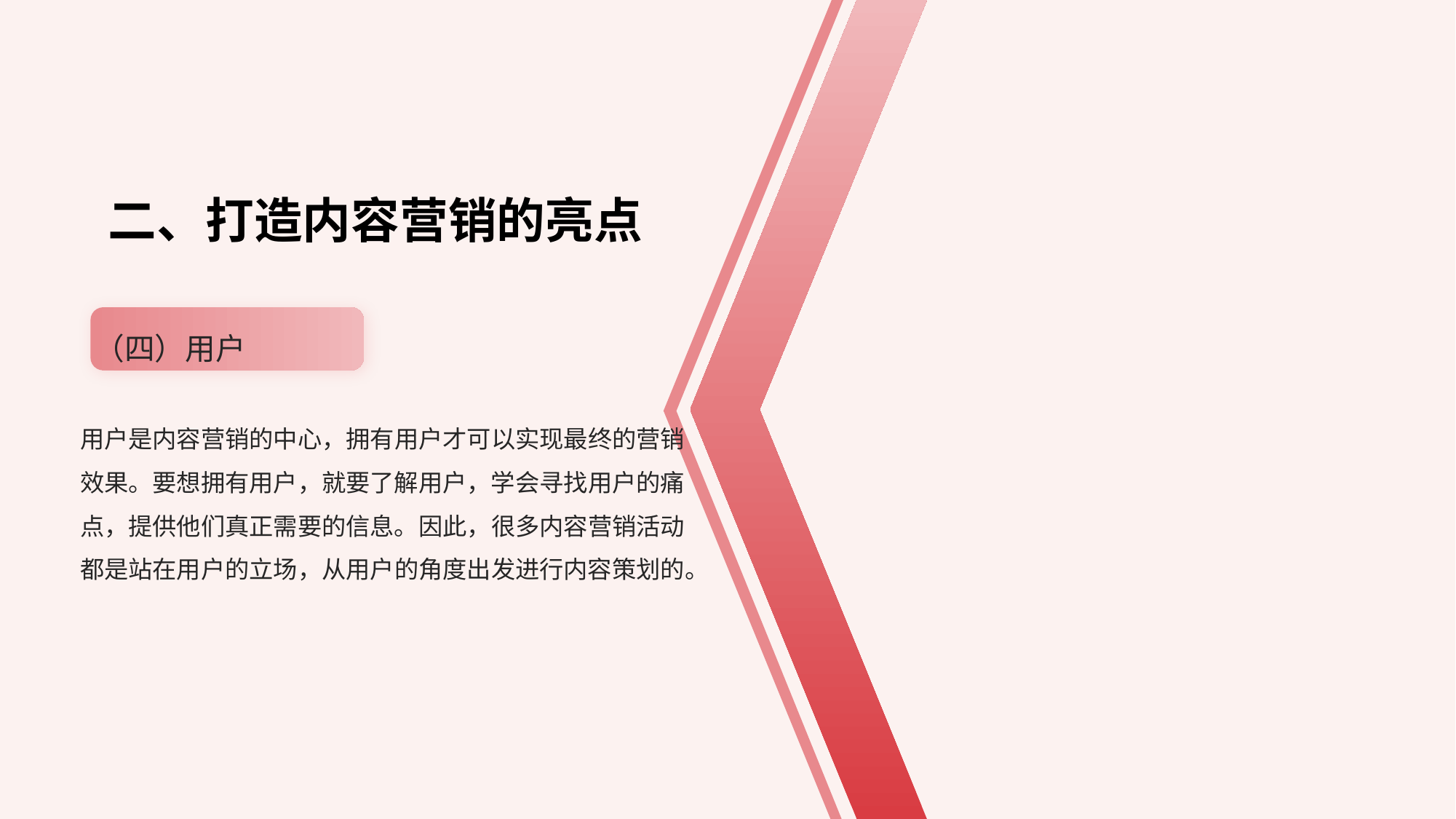

# 二、打造内容营销的亮点
（四）用户
用户是内容营销的中心，拥有用户才可以实现最终的营销效果。要想拥有用户，就要了解用户，学会寻找用户的痛点，提供他们真正需要的信息。因此，很多内容营销活动都是站在用户的立场，从用户的角度出发进行内容策划的。